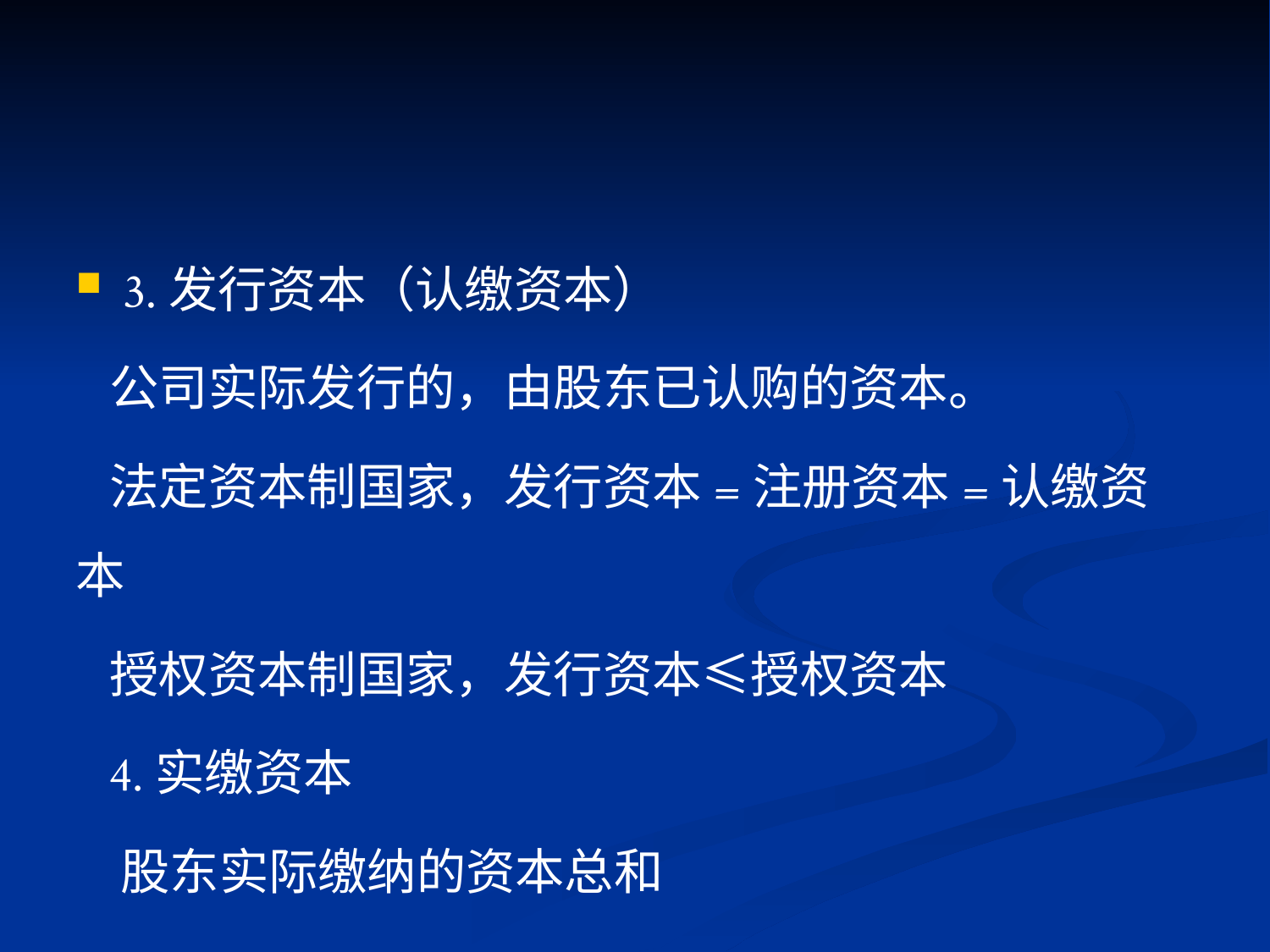

#
3.发行资本（认缴资本）
  公司实际发行的，由股东已认购的资本。
  法定资本制国家，发行资本=注册资本=认缴资本
  授权资本制国家，发行资本≤授权资本
   4.实缴资本
   股东实际缴纳的资本总和